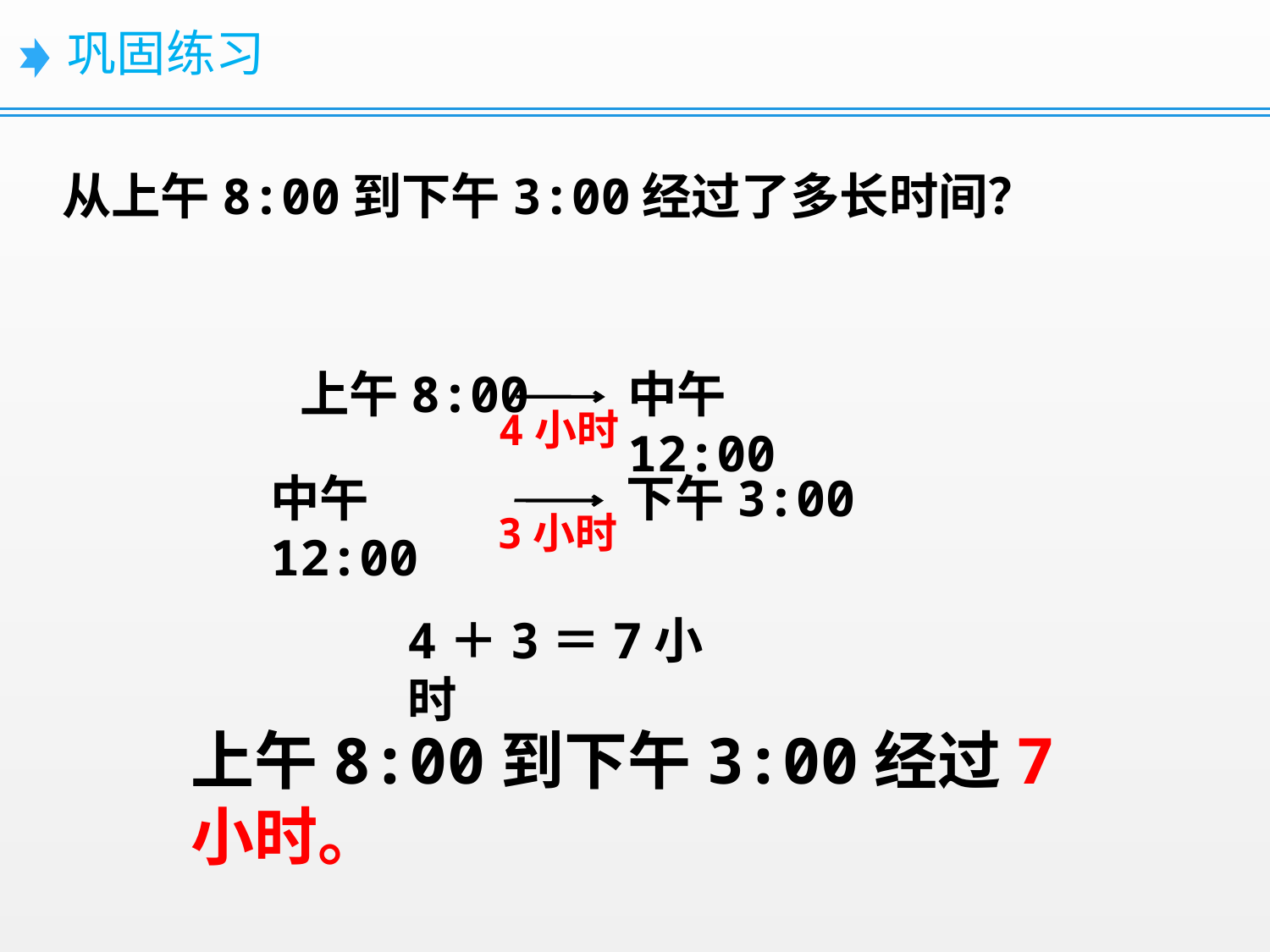

从上午8:00到下午3:00经过了多长时间？
上午8:00
中午12:00
4小时
中午12:00
下午3:00
3小时
4＋3＝7小时
上午8:00到下午3:00经过7小时。